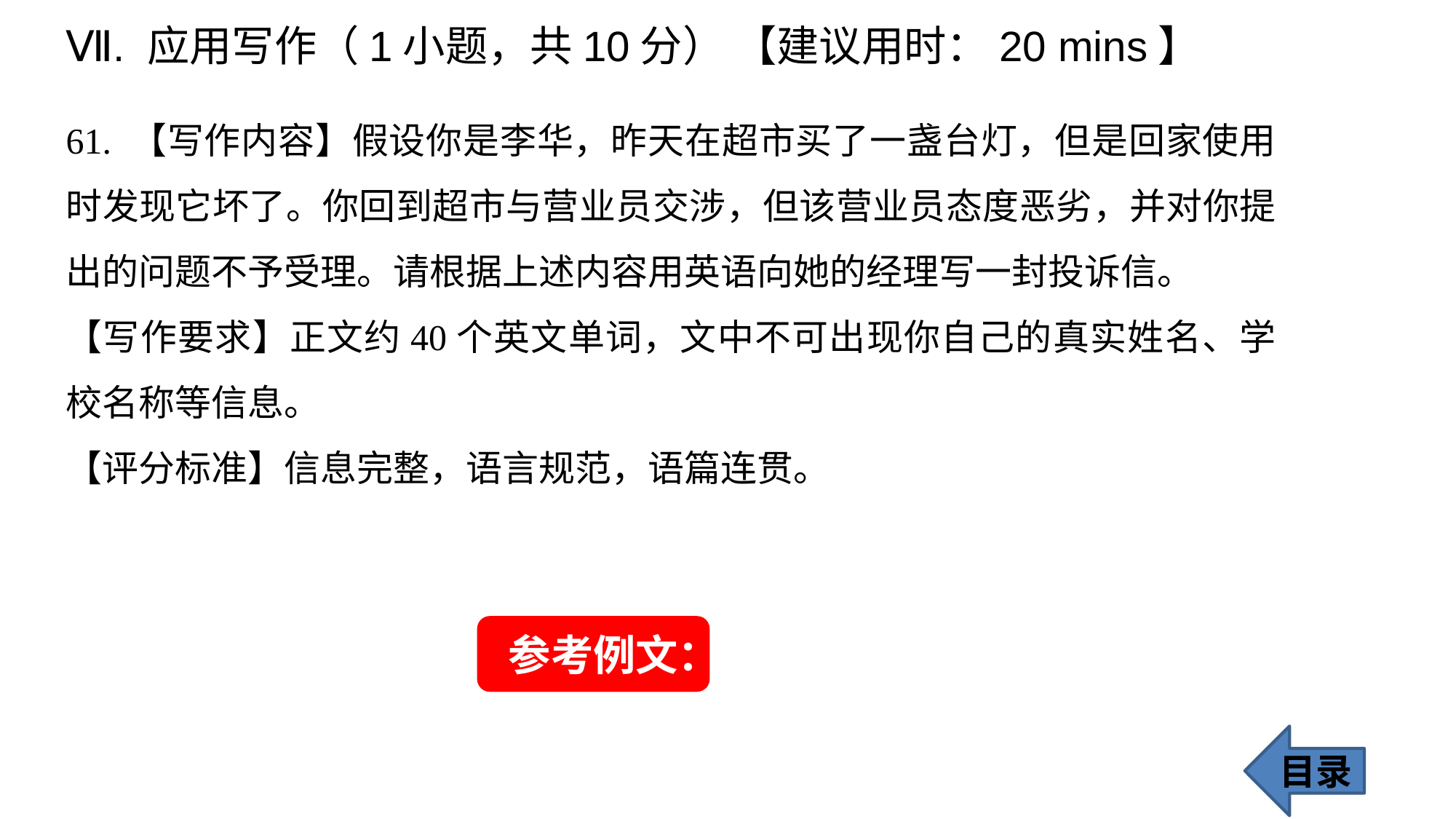

Ⅶ. 应用写作（1小题，共10分） 【建议用时：20 mins】
61. 【写作内容】假设你是李华，昨天在超市买了一盏台灯，但是回家使用时发现它坏了。你回到超市与营业员交涉，但该营业员态度恶劣，并对你提出的问题不予受理。请根据上述内容用英语向她的经理写一封投诉信。
【写作要求】正文约40个英文单词，文中不可出现你自己的真实姓名、学校名称等信息。
【评分标准】信息完整，语言规范，语篇连贯。
参考例文：
目录
58